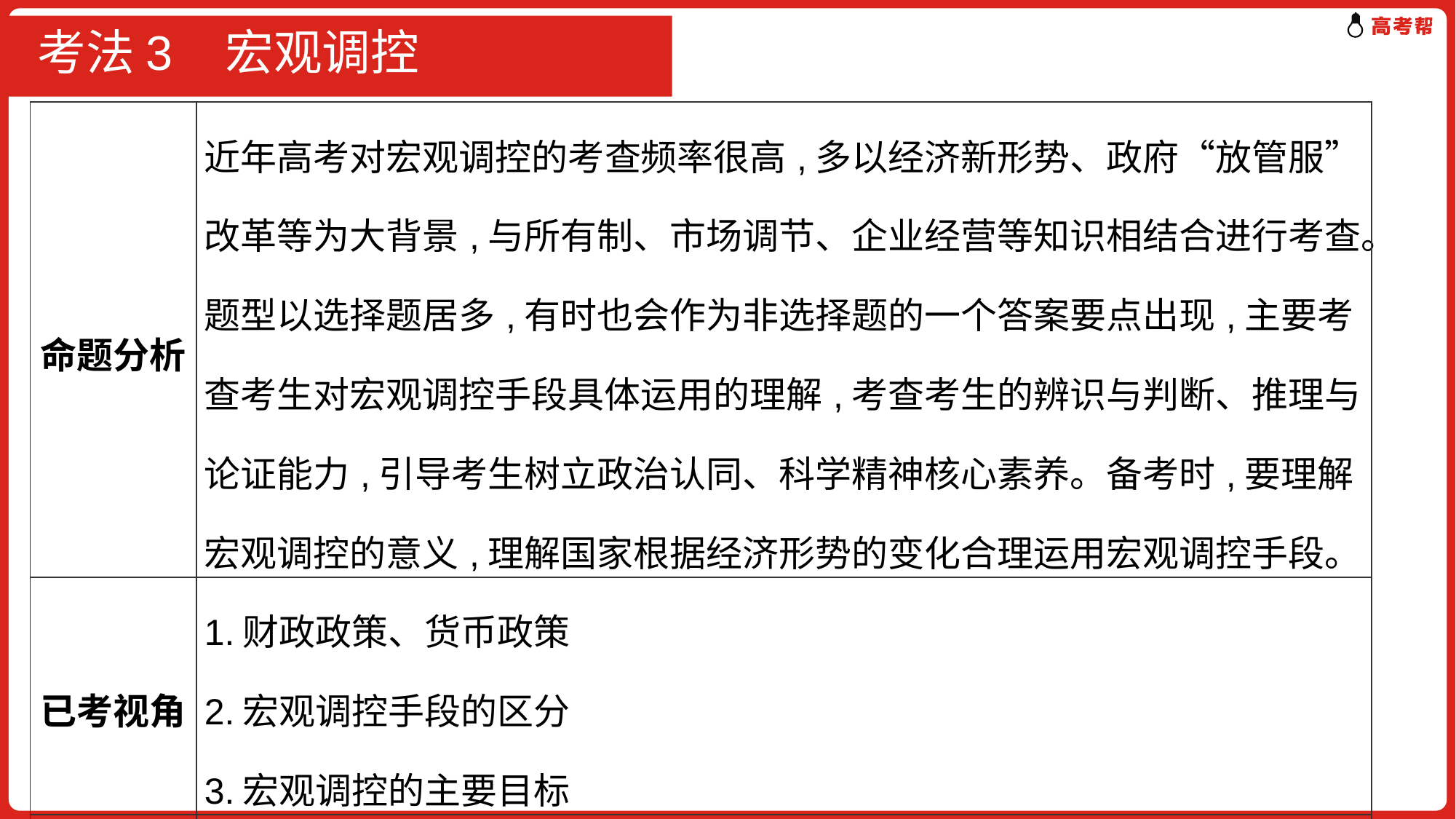

# 考法3   宏观调控
| 命题分析 | 近年高考对宏观调控的考查频率很高,多以经济新形势、政府“放管服”改革等为大背景,与所有制、市场调节、企业经营等知识相结合进行考查。题型以选择题居多,有时也会作为非选择题的一个答案要点出现,主要考查考生对宏观调控手段具体运用的理解,考查考生的辨识与判断、推理与论证能力,引导考生树立政治认同、科学精神核心素养。备考时,要理解宏观调控的意义,理解国家根据经济形势的变化合理运用宏观调控手段。 |
| --- | --- |
| 已考视角 | 1.财政政策、货币政策 2.宏观调控手段的区分 3.宏观调控的主要目标 |
| 预测视角 | 宏观调控的手段 |